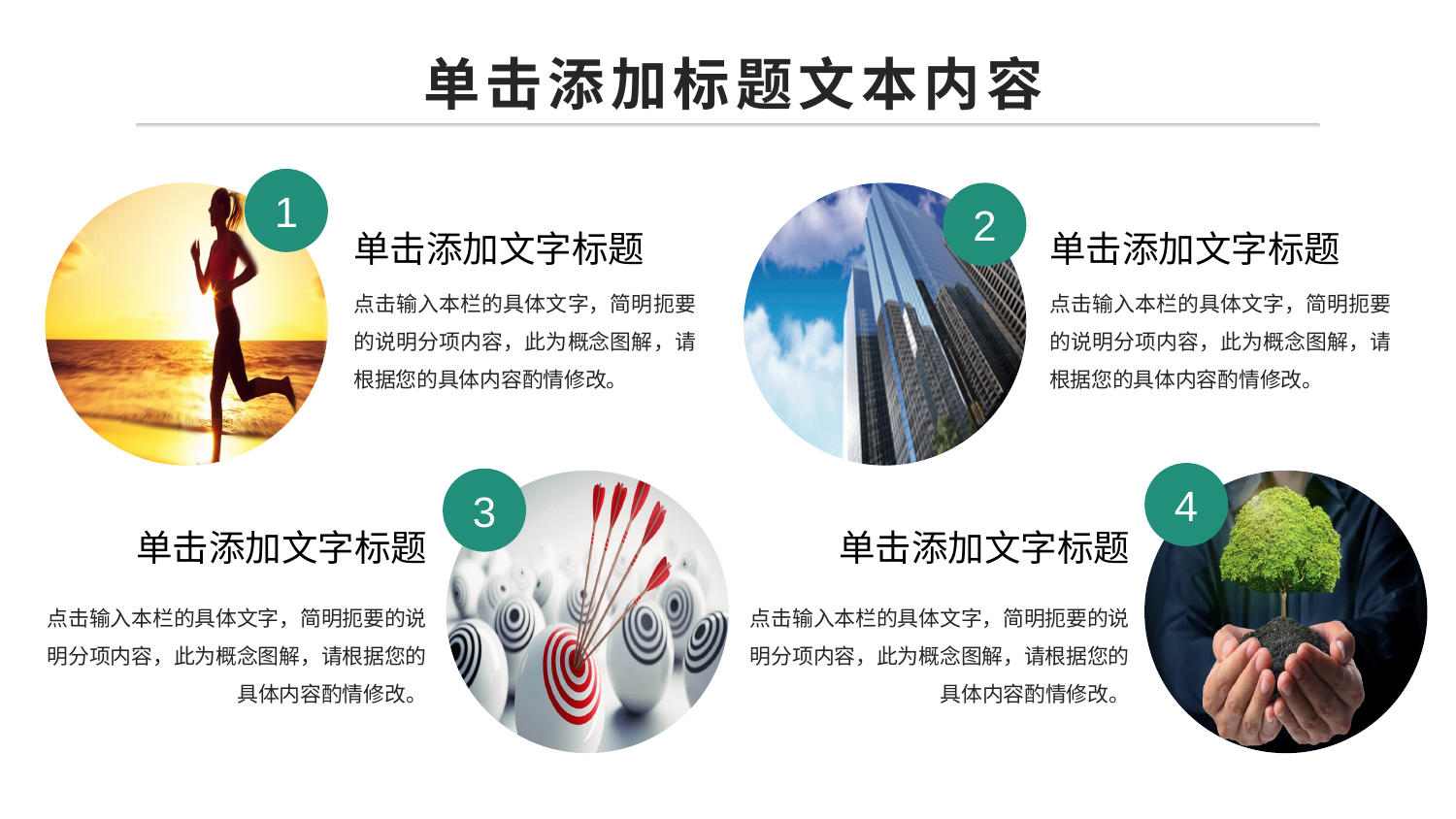

单击添加标题文本内容
1

2
单击添加文字标题
单击添加文字标题
点击输入本栏的具体文字，简明扼要的说明分项内容，此为概念图解，请根据您的具体内容酌情修改。
点击输入本栏的具体文字，简明扼要的说明分项内容，此为概念图解，请根据您的具体内容酌情修改。
4
3

单击添加文字标题
单击添加文字标题
点击输入本栏的具体文字，简明扼要的说明分项内容，此为概念图解，请根据您的具体内容酌情修改。
点击输入本栏的具体文字，简明扼要的说明分项内容，此为概念图解，请根据您的具体内容酌情修改。